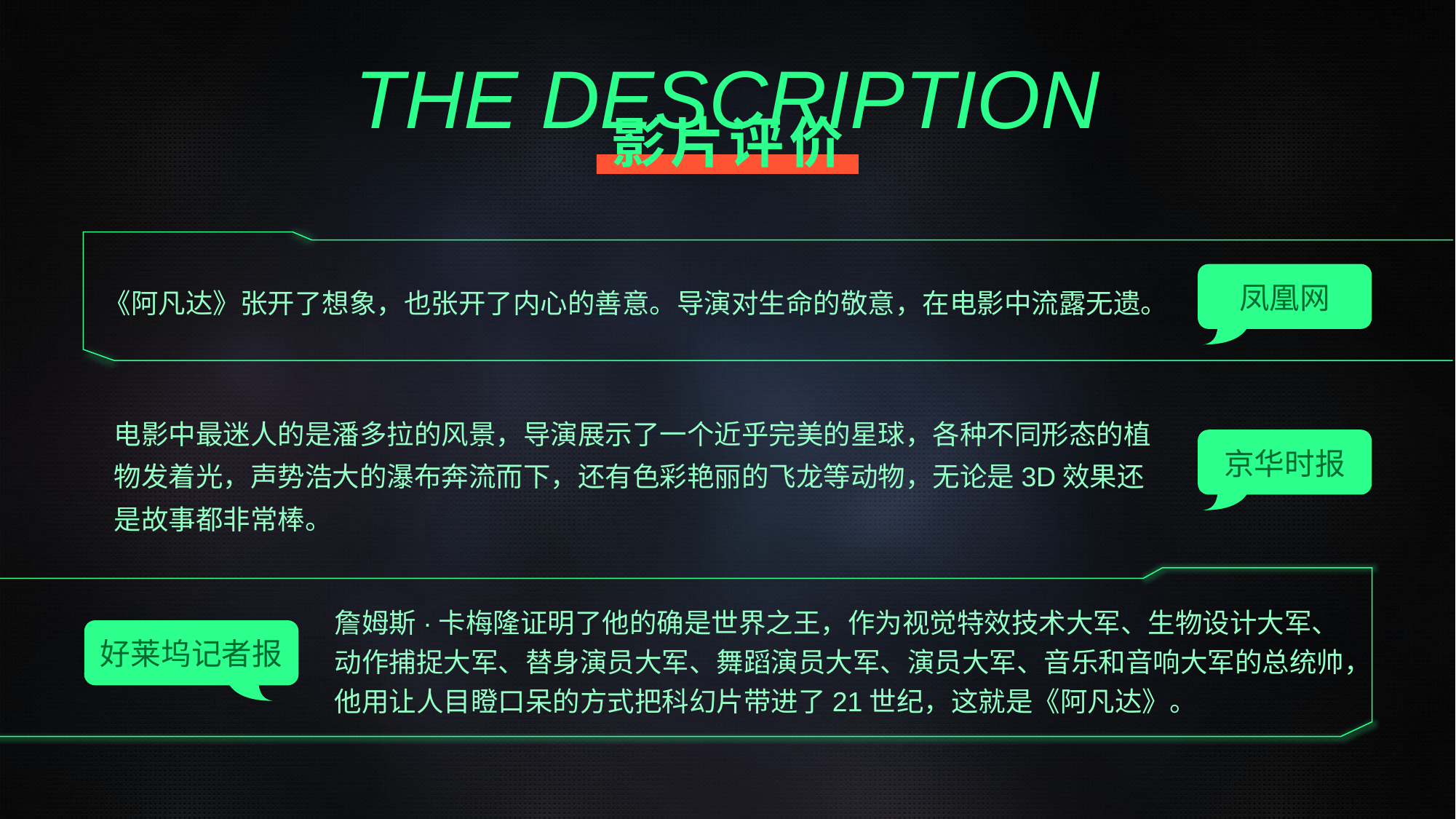

THE DESCRIPTION
影片评价

《阿凡达》张开了想象，也张开了内心的善意。导演对生命的敬意，在电影中流露无遗。
凤凰网
电影中最迷人的是潘多拉的风景，导演展示了一个近乎完美的星球，各种不同形态的植物发着光，声势浩大的瀑布奔流而下，还有色彩艳丽的飞龙等动物，无论是3D效果还是故事都非常棒。

京华时报

詹姆斯·卡梅隆证明了他的确是世界之王，作为视觉特效技术大军、生物设计大军、动作捕捉大军、替身演员大军、舞蹈演员大军、演员大军、音乐和音响大军的总统帅，他用让人目瞪口呆的方式把科幻片带进了21世纪，这就是《阿凡达》。

好莱坞记者报